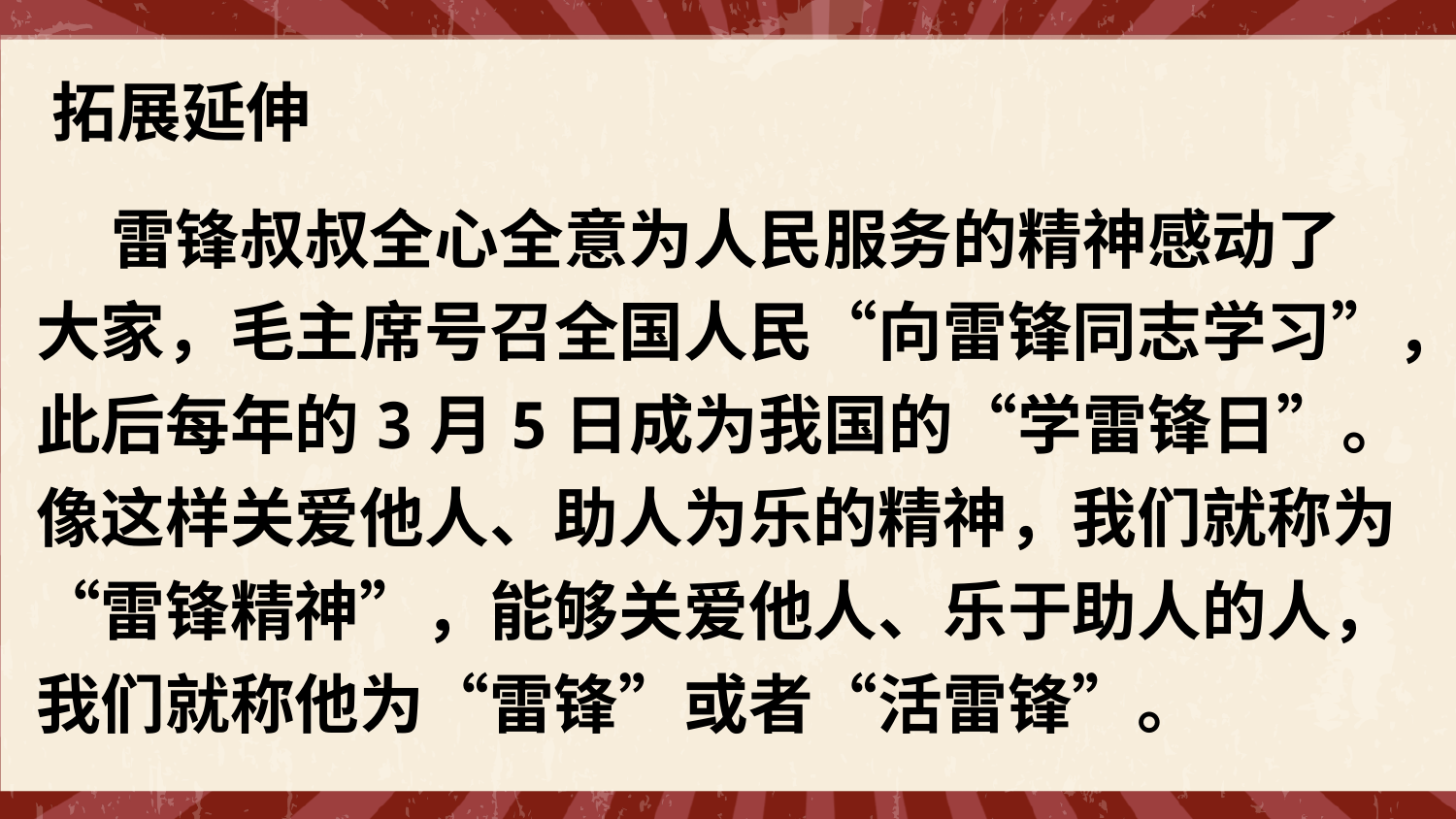

拓展延伸
    雷锋叔叔全心全意为人民服务的精神感动了大家，毛主席号召全国人民“向雷锋同志学习”，此后每年的3月5日成为我国的“学雷锋日”。像这样关爱他人、助人为乐的精神，我们就称为“雷锋精神”，能够关爱他人、乐于助人的人，我们就称他为“雷锋”或者“活雷锋”。